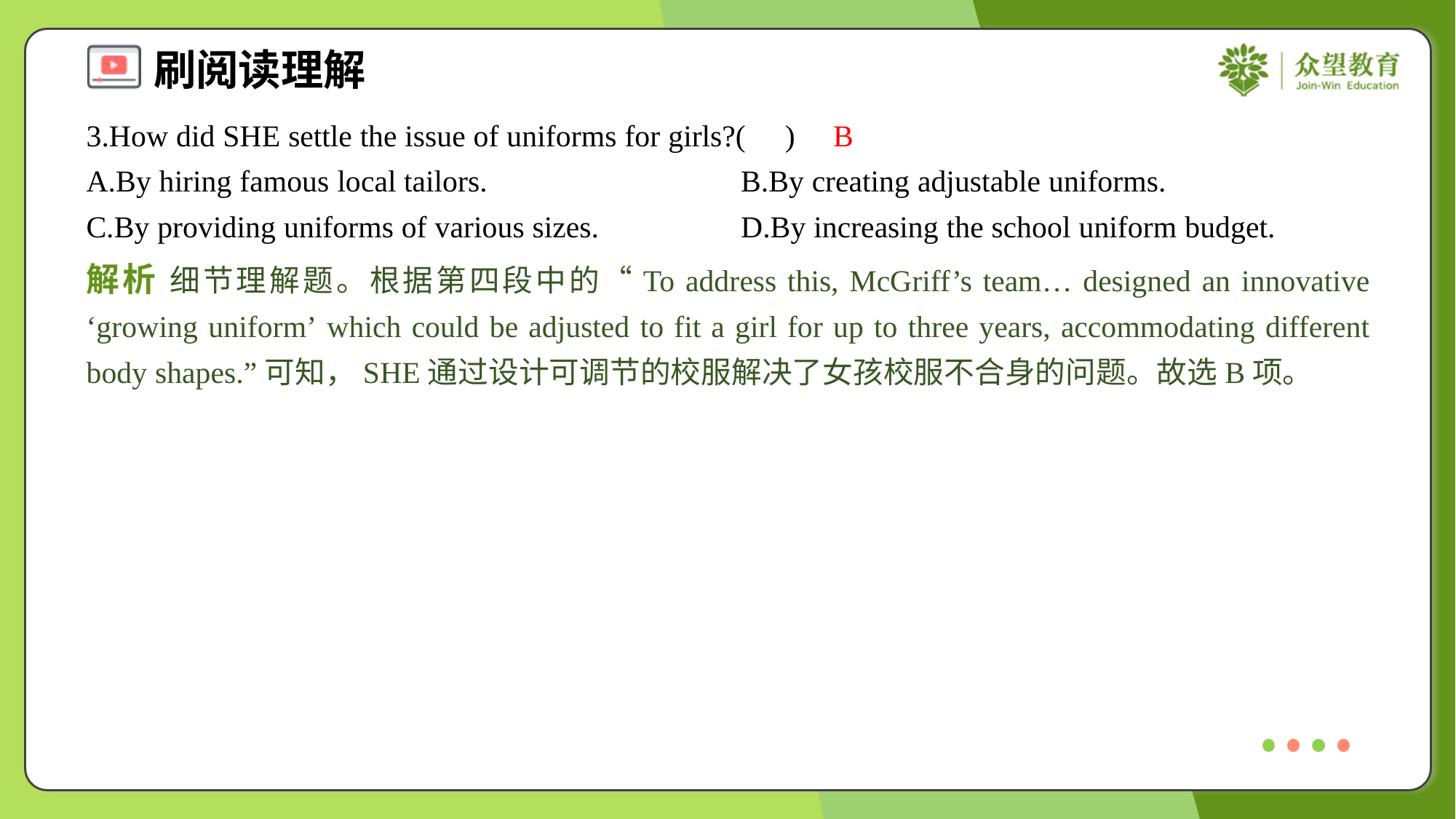

3.How did SHE settle the issue of uniforms for girls?(     )
B
A.By hiring famous local tailors.	B.By creating adjustable uniforms.
C.By providing uniforms of various sizes.	D.By increasing the school uniform budget.
解析 细节理解题。根据第四段中的“To address this, McGriff’s team… designed an innovative ‘growing uniform’ which could be adjusted to fit a girl for up to three years, accommodating different body shapes.”可知，SHE通过设计可调节的校服解决了女孩校服不合身的问题。故选B项。